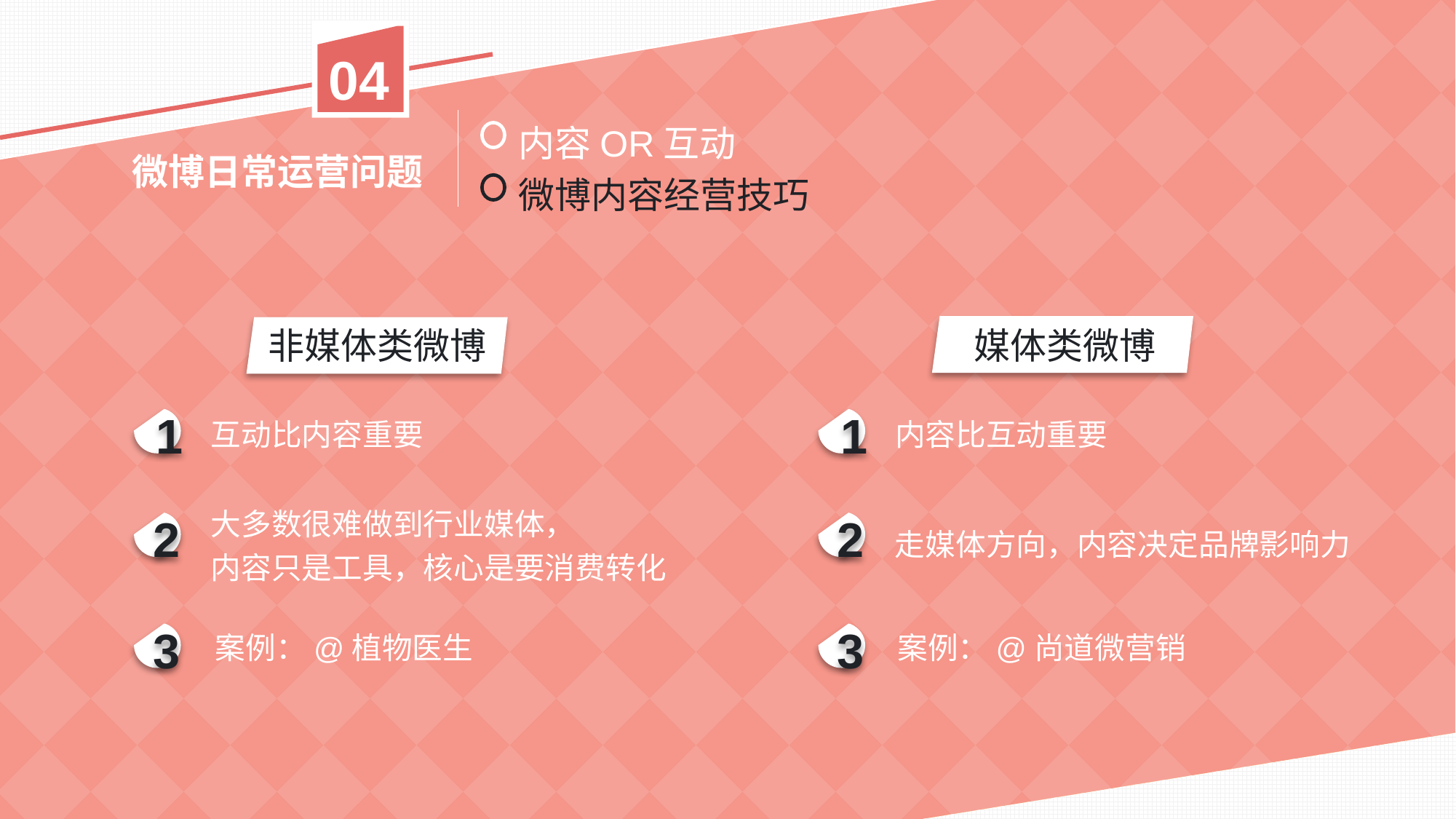

04
内容OR互动
微博内容经营技巧

微博日常运营问题

非媒体类微博
媒体类微博
1
1

互动比内容重要
内容比互动重要
大多数很难做到行业媒体，
内容只是工具，核心是要消费转化
2
2

走媒体方向，内容决定品牌影响力
3
3

案例：@植物医生

案例：@尚道微营销